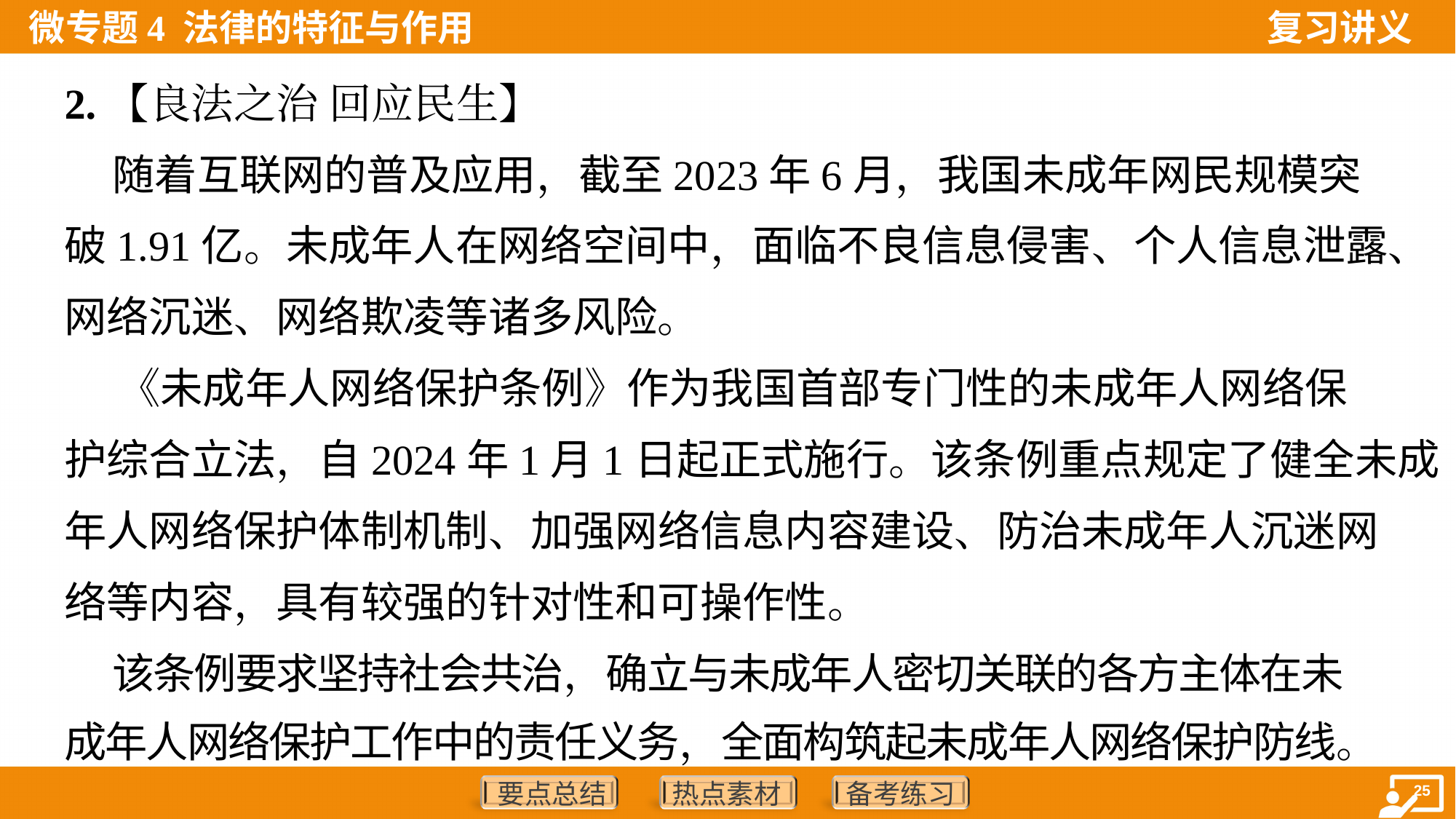

2.【良法之治 回应民生】
    随着互联网的普及应用，截至2023年6月，我国未成年网民规模突
破1.91亿。未成年人在网络空间中，面临不良信息侵害、个人信息泄露、
网络沉迷、网络欺凌等诸多风险。
    《未成年人网络保护条例》作为我国首部专门性的未成年人网络保
护综合立法，自2024年1月1日起正式施行。该条例重点规定了健全未成
年人网络保护体制机制、加强网络信息内容建设、防治未成年人沉迷网
络等内容，具有较强的针对性和可操作性。
    该条例要求坚持社会共治，确立与未成年人密切关联的各方主体在未
成年人网络保护工作中的责任义务，全面构筑起未成年人网络保护防线。